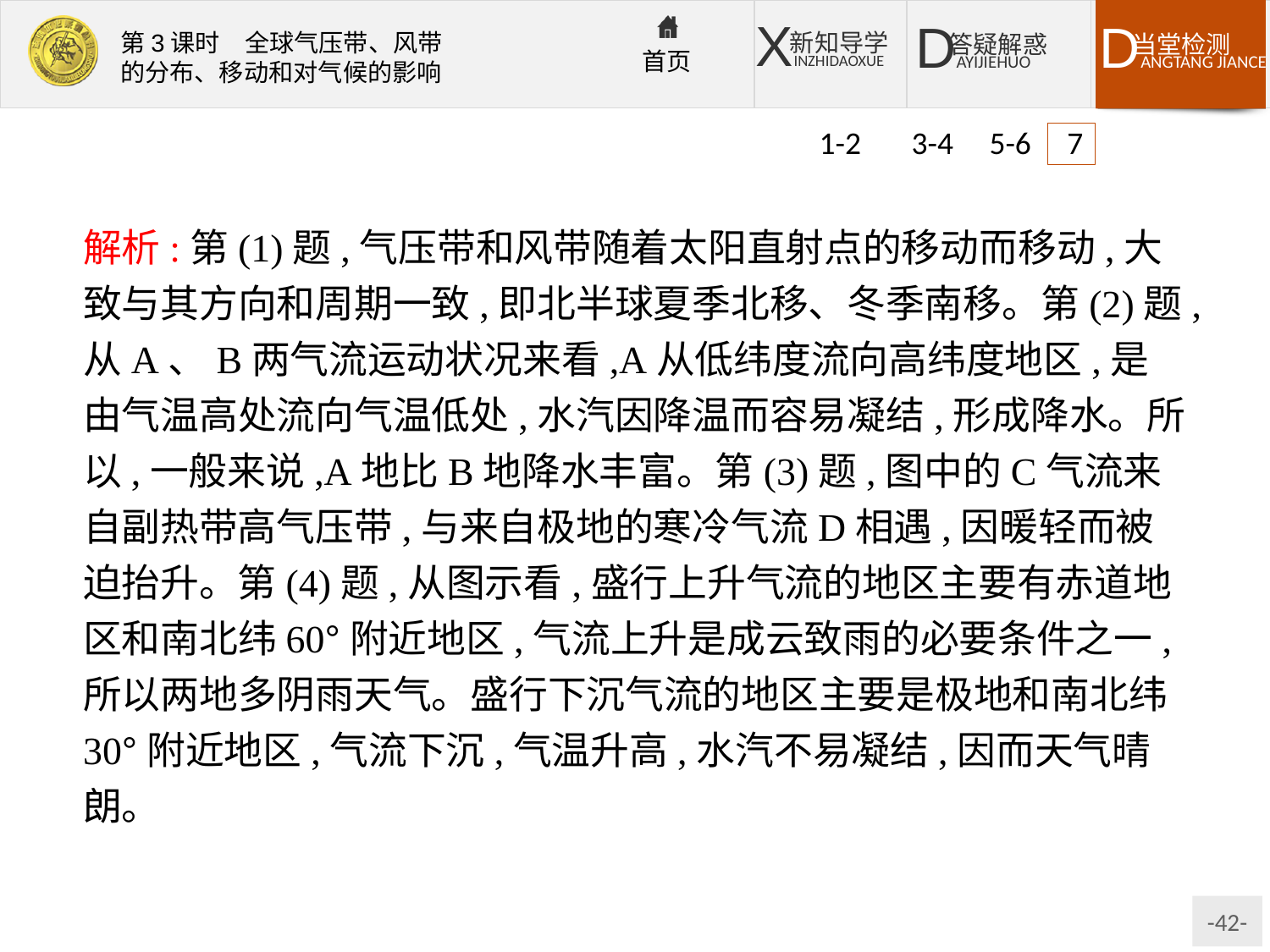

1-2       3-4     5-6     7

解析:第(1)题,气压带和风带随着太阳直射点的移动而移动,大致与其方向和周期一致,即北半球夏季北移、冬季南移。第(2)题,从A、B两气流运动状况来看,A从低纬度流向高纬度地区,是由气温高处流向气温低处,水汽因降温而容易凝结,形成降水。所以,一般来说,A地比B地降水丰富。第(3)题,图中的C气流来自副热带高气压带,与来自极地的寒冷气流D相遇,因暖轻而被迫抬升。第(4)题,从图示看,盛行上升气流的地区主要有赤道地区和南北纬60°附近地区,气流上升是成云致雨的必要条件之一,所以两地多阴雨天气。盛行下沉气流的地区主要是极地和南北纬30°附近地区,气流下沉,气温升高,水汽不易凝结,因而天气晴朗。